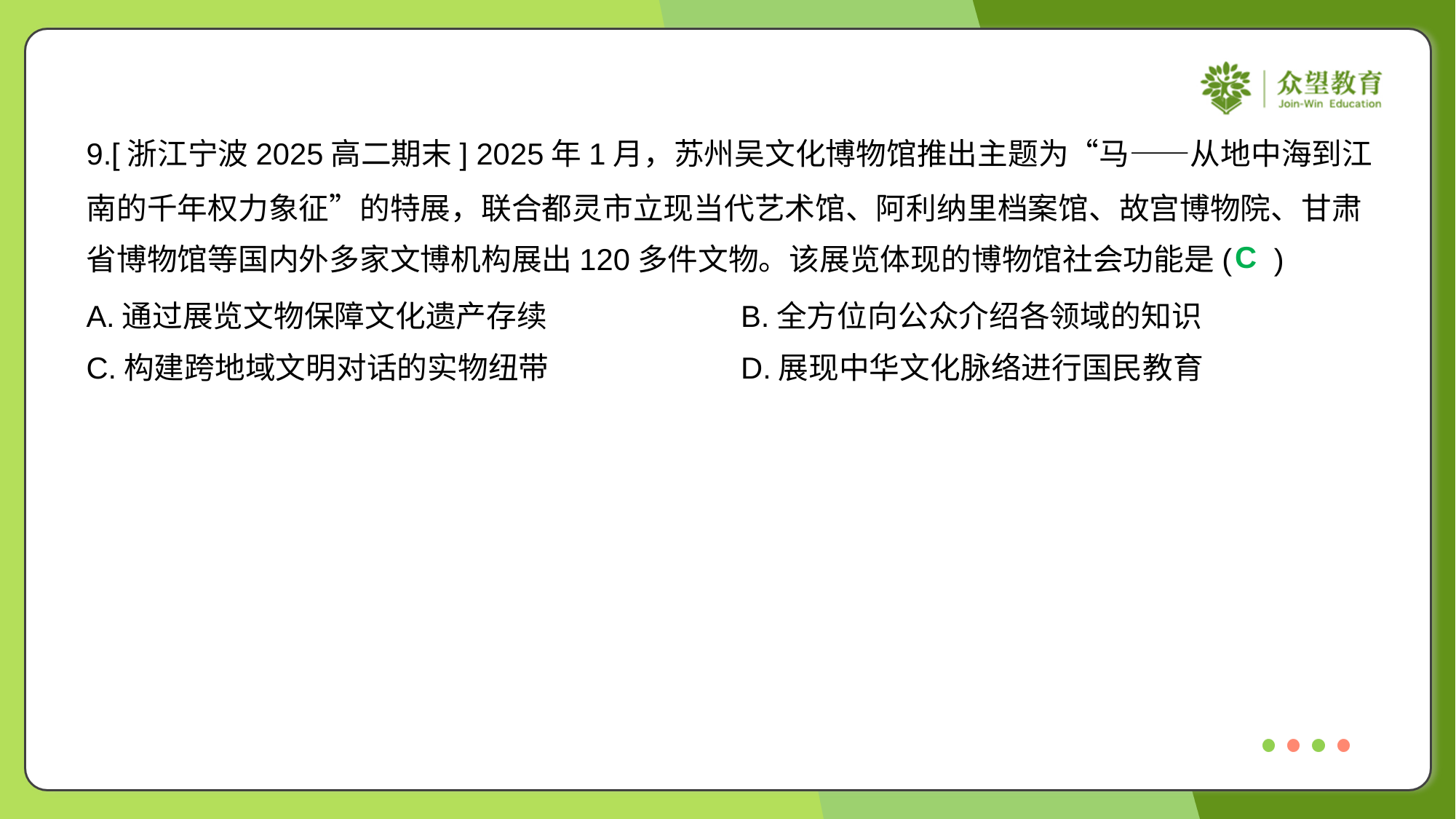

9.[浙江宁波2025高二期末] 2025年1月，苏州吴文化博物馆推出主题为“马——从地中海到江
南的千年权力象征”的特展，联合都灵市立现当代艺术馆、阿利纳里档案馆、故宫博物院、甘肃
省博物馆等国内外多家文博机构展出120多件文物。该展览体现的博物馆社会功能是(     )
C
A.通过展览文物保障文化遗产存续	B.全方位向公众介绍各领域的知识
C.构建跨地域文明对话的实物纽带	D.展现中华文化脉络进行国民教育